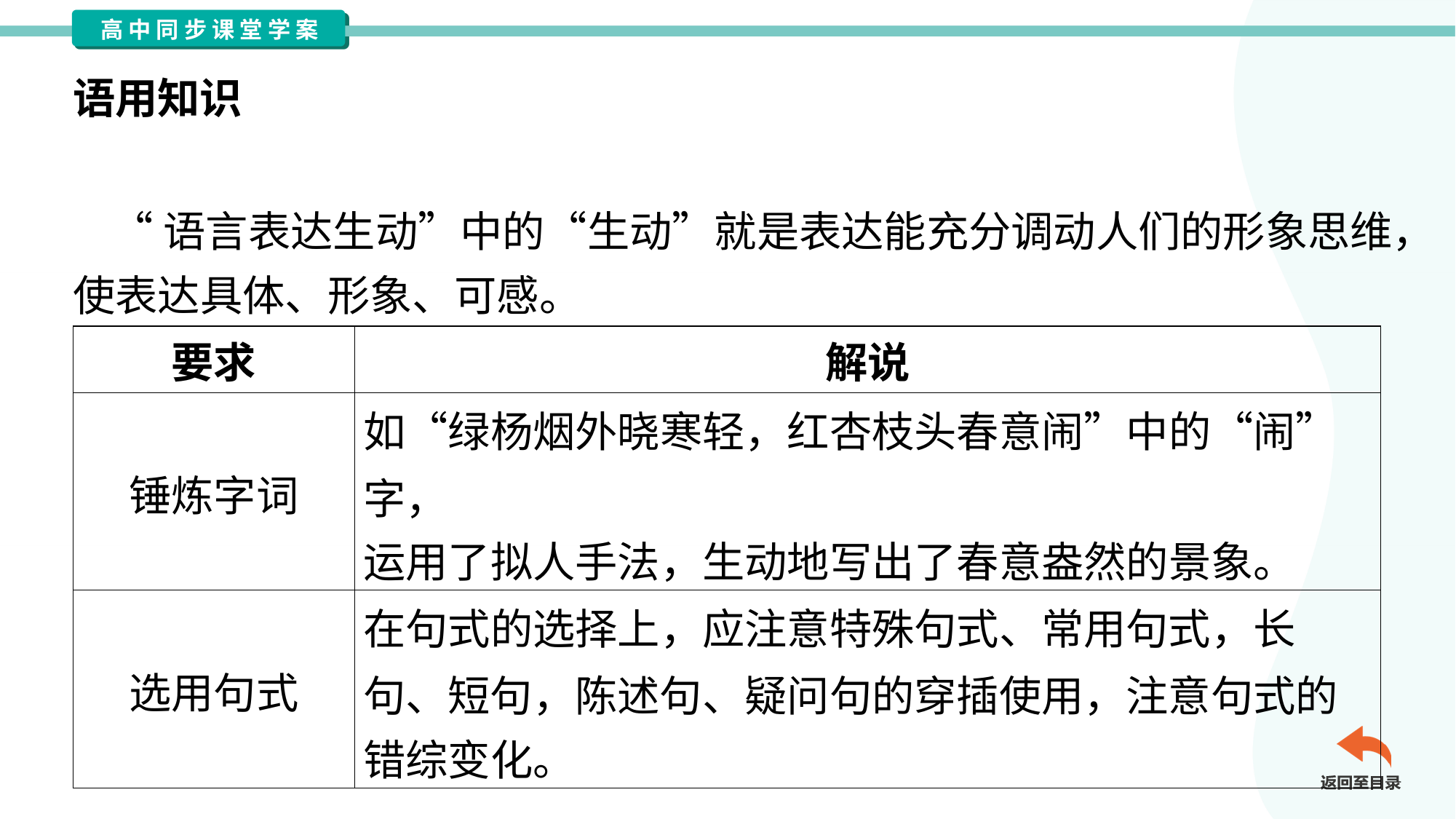

语用知识
语言表达生动“五要求”
    “语言表达生动”中的“生动”就是表达能充分调动人们的形象思维，
使表达具体、形象、可感。#3.1.1
| 要求 | 解说 |
| --- | --- |
| 锤炼字词 | 如“绿杨烟外晓寒轻，红杏枝头春意闹”中的“闹”字， 运用了拟人手法，生动地写出了春意盎然的景象。 |
| 选用句式 | 在句式的选择上，应注意特殊句式、常用句式，长 句、短句，陈述句、疑问句的穿插使用，注意句式的 错综变化。 |